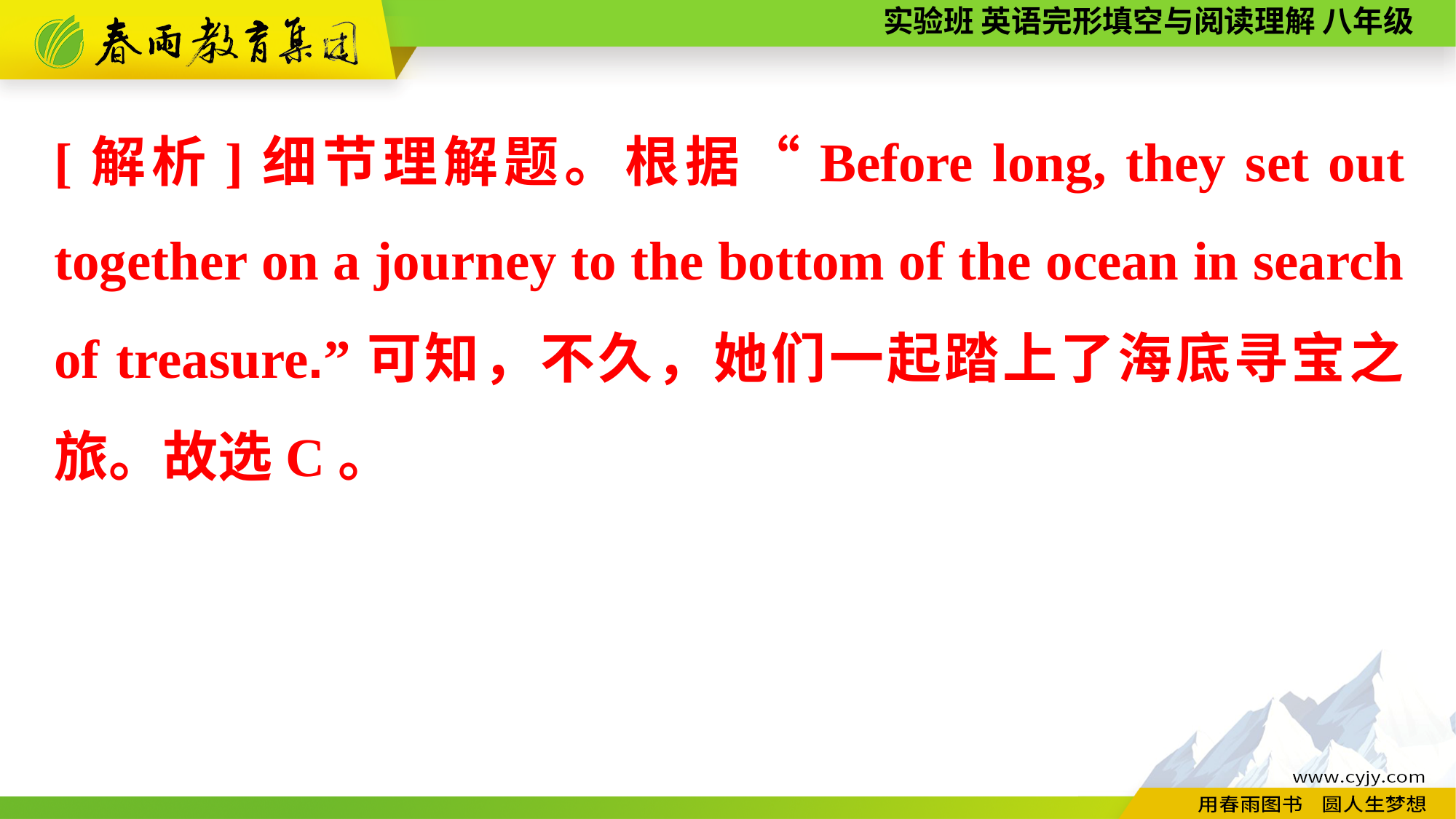

[解析]细节理解题。根据“Before long, they set out together on a journey to the bottom of the ocean in search of treasure.”可知，不久，她们一起踏上了海底寻宝之旅。故选C。